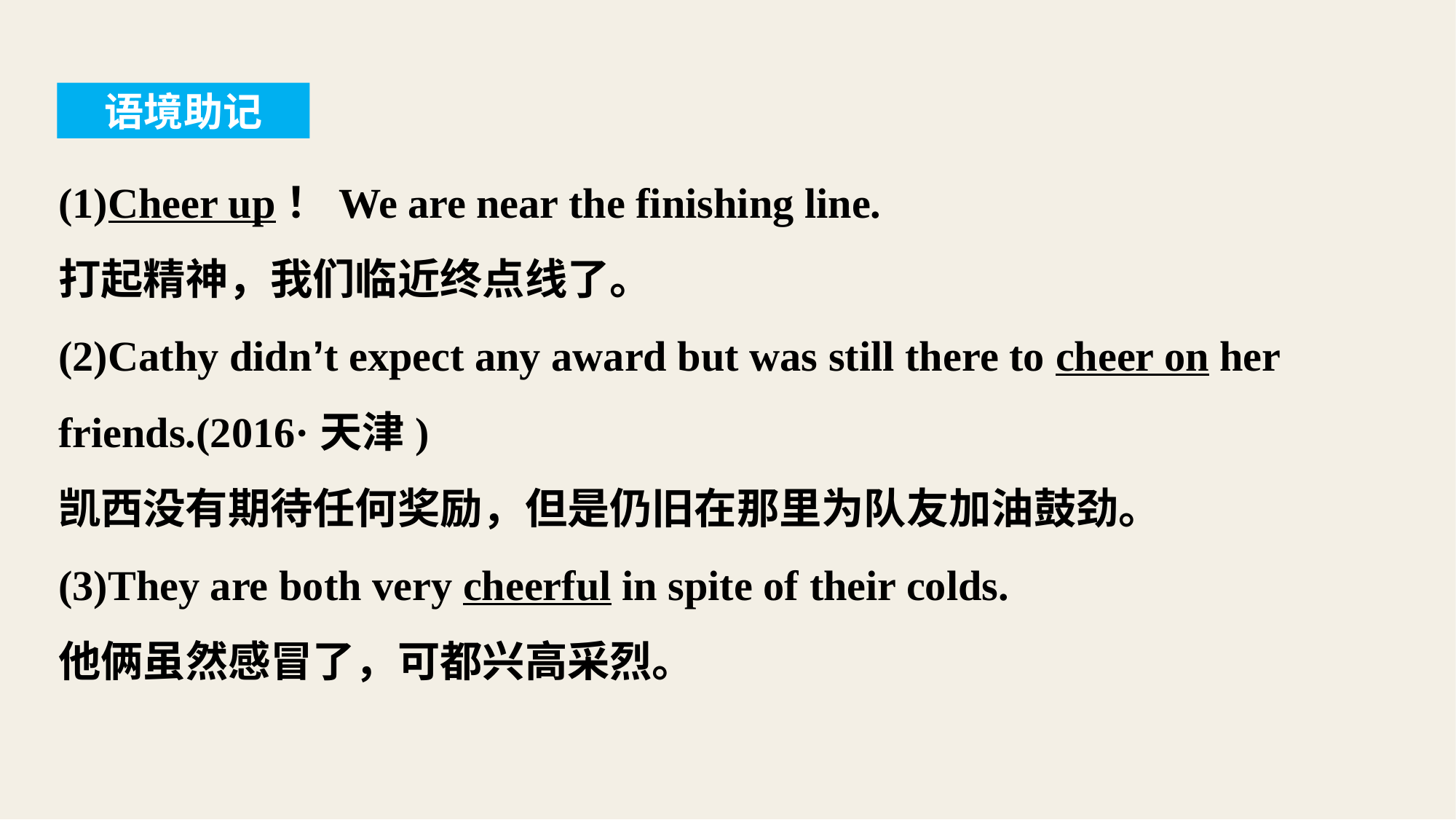

语境助记
(1)Cheer up！We are near the finishing line.
打起精神，我们临近终点线了。
(2)Cathy didn’t expect any award but was still there to cheer on her friends.(2016·天津)
凯西没有期待任何奖励，但是仍旧在那里为队友加油鼓劲。
(3)They are both very cheerful in spite of their colds.
他俩虽然感冒了，可都兴高采烈。